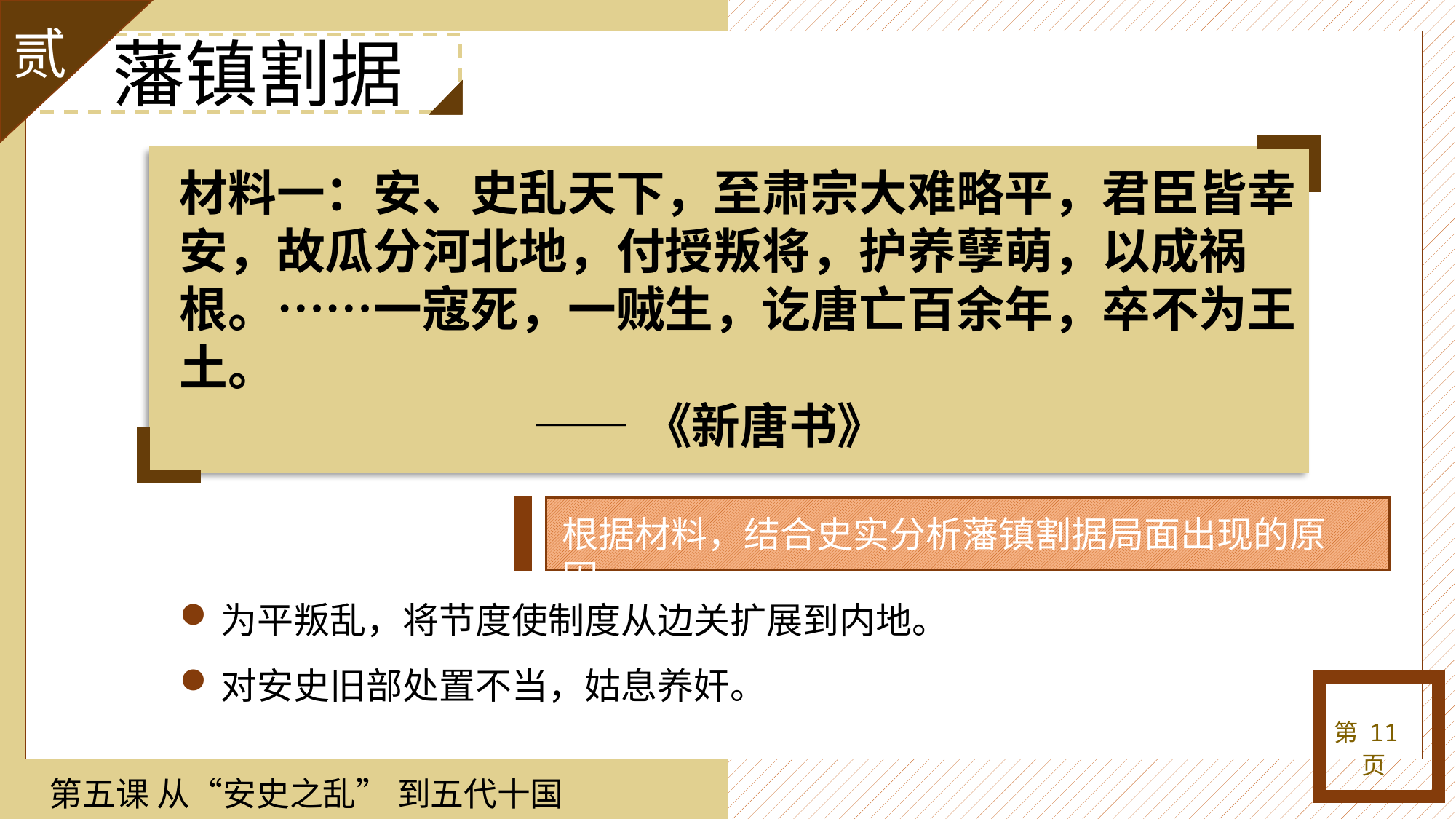

藩镇割据

材料一：安、史乱天下，至肃宗大难略平，君臣皆幸安，故瓜分河北地，付授叛将，护养孽萌，以成祸根。……一寇死，一贼生，讫唐亡百余年，卒不为王土。
                                ——《新唐书》

根据材料，结合史实分析藩镇割据局面出现的原因。
为平叛乱，将节度使制度从边关扩展到内地。
对安史旧部处置不当，姑息养奸。